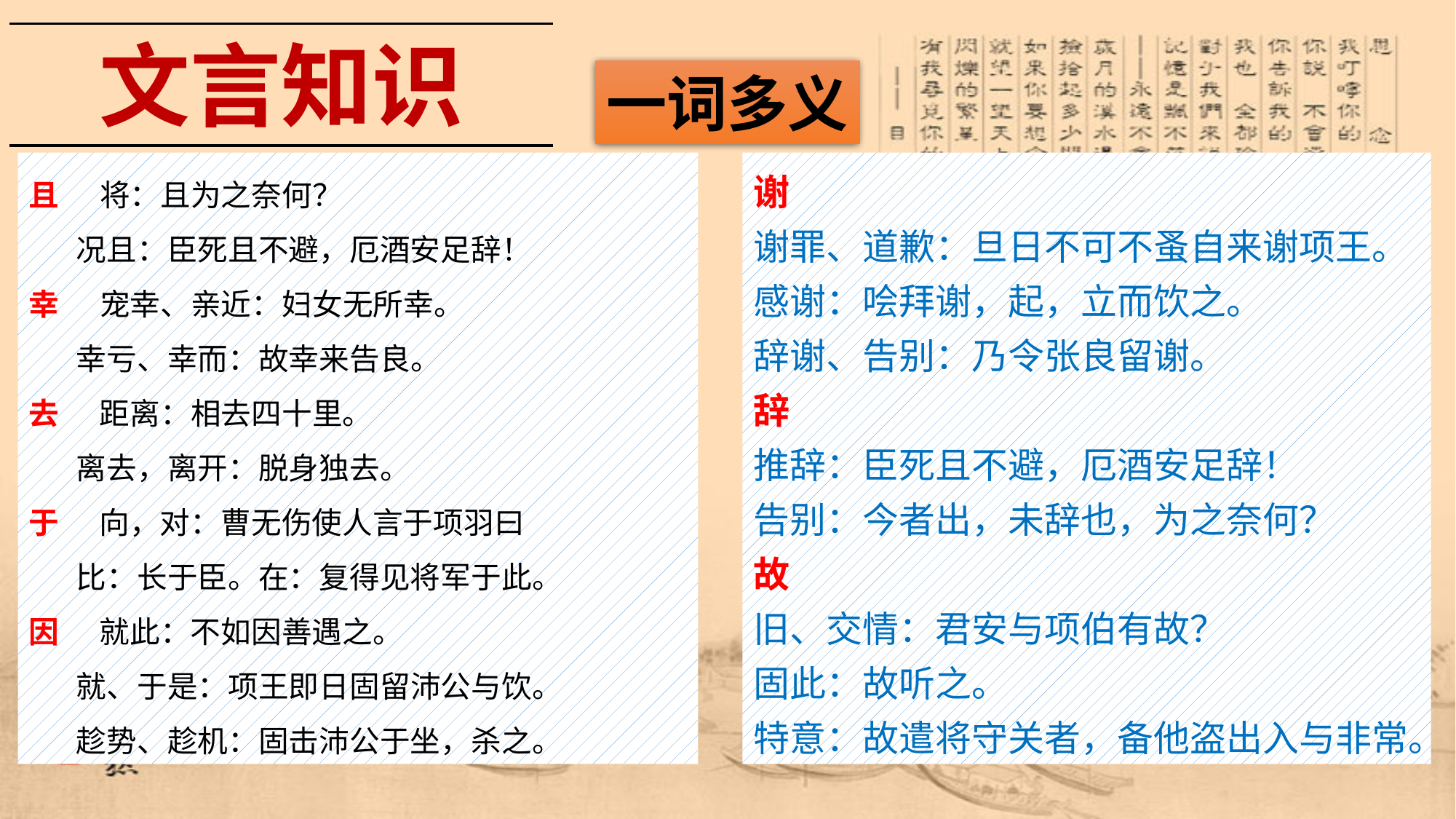

文言知识
一词多义
且      将：且为之奈何？
      况且：臣死且不避，厄酒安足辞！
幸      宠幸、亲近：妇女无所幸。
      幸亏、幸而：故幸来告良。
去      距离：相去四十里。
      离去，离开：脱身独去。
于      向，对：曹无伤使人言于项羽曰
      比：长于臣。在：复得见将军于此。
因      就此：不如因善遇之。
      就、于是：项王即日固留沛公与饮。
      趁势、趁机：固击沛公于坐，杀之。
谢
谢罪、道歉：旦日不可不蚤自来谢项王。
感谢：哙拜谢，起，立而饮之。
辞谢、告别：乃令张良留谢。
辞
推辞：臣死且不避，厄酒安足辞！
告别：今者出，未辞也，为之奈何？
故
旧、交情：君安与项伯有故？
固此：故听之。
特意：故遣将守关者，备他盗出入与非常。